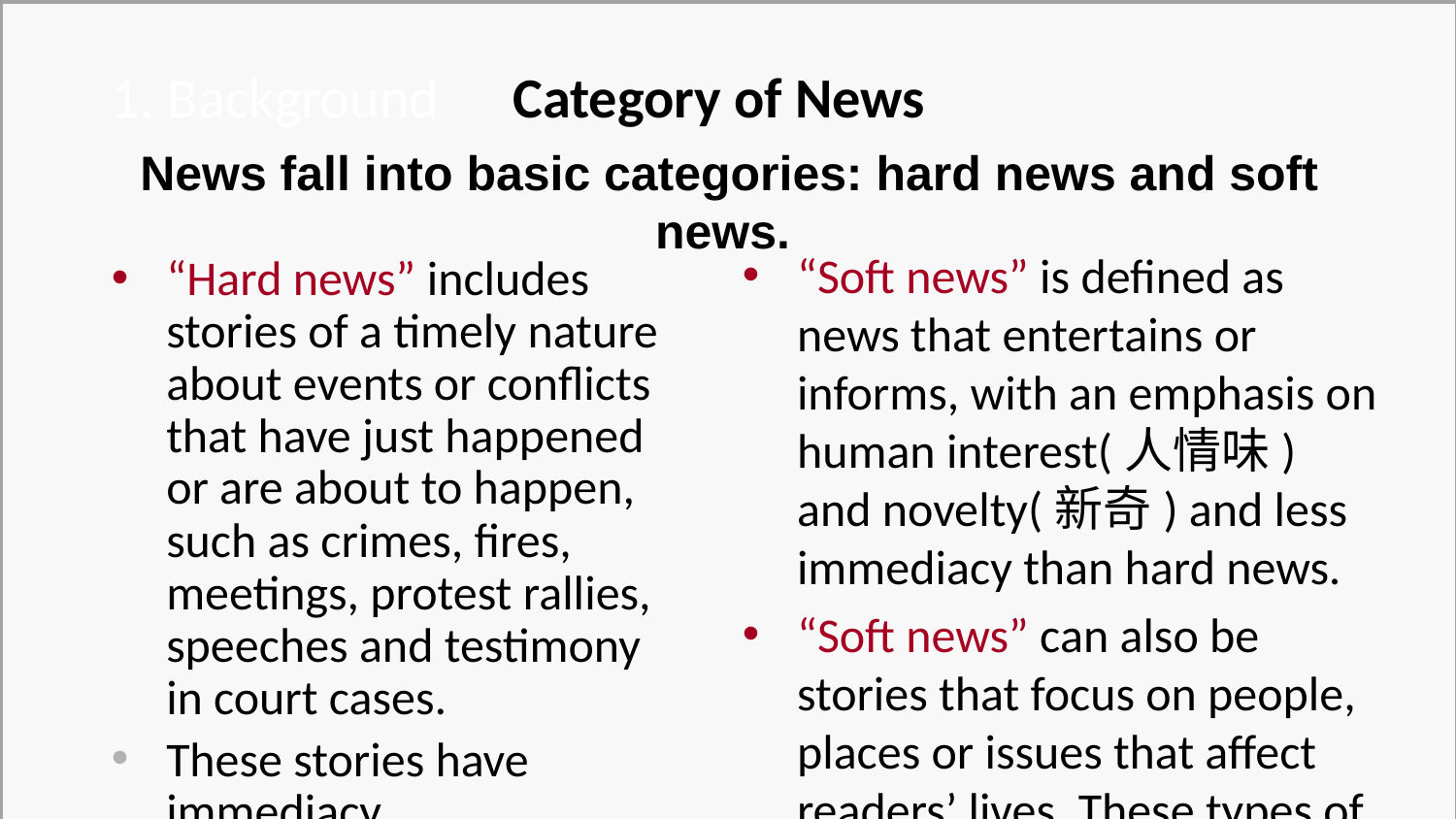

1. Background
Category of News
News fall into basic categories: hard news and soft news.
“Soft news” is defined as news that entertains or informs, with an emphasis on human interest(人情味) and novelty(新奇) and less immediacy than hard news.
“Soft news” can also be stories that focus on people, places or issues that affect readers’ lives. These types of stories are called“feature stories.”

“Hard news” includes stories of a timely nature about events or conflicts that have just happened or are about to happen, such as crimes, fires, meetings, protest rallies, speeches and testimony in court cases.
These stories have immediacy.